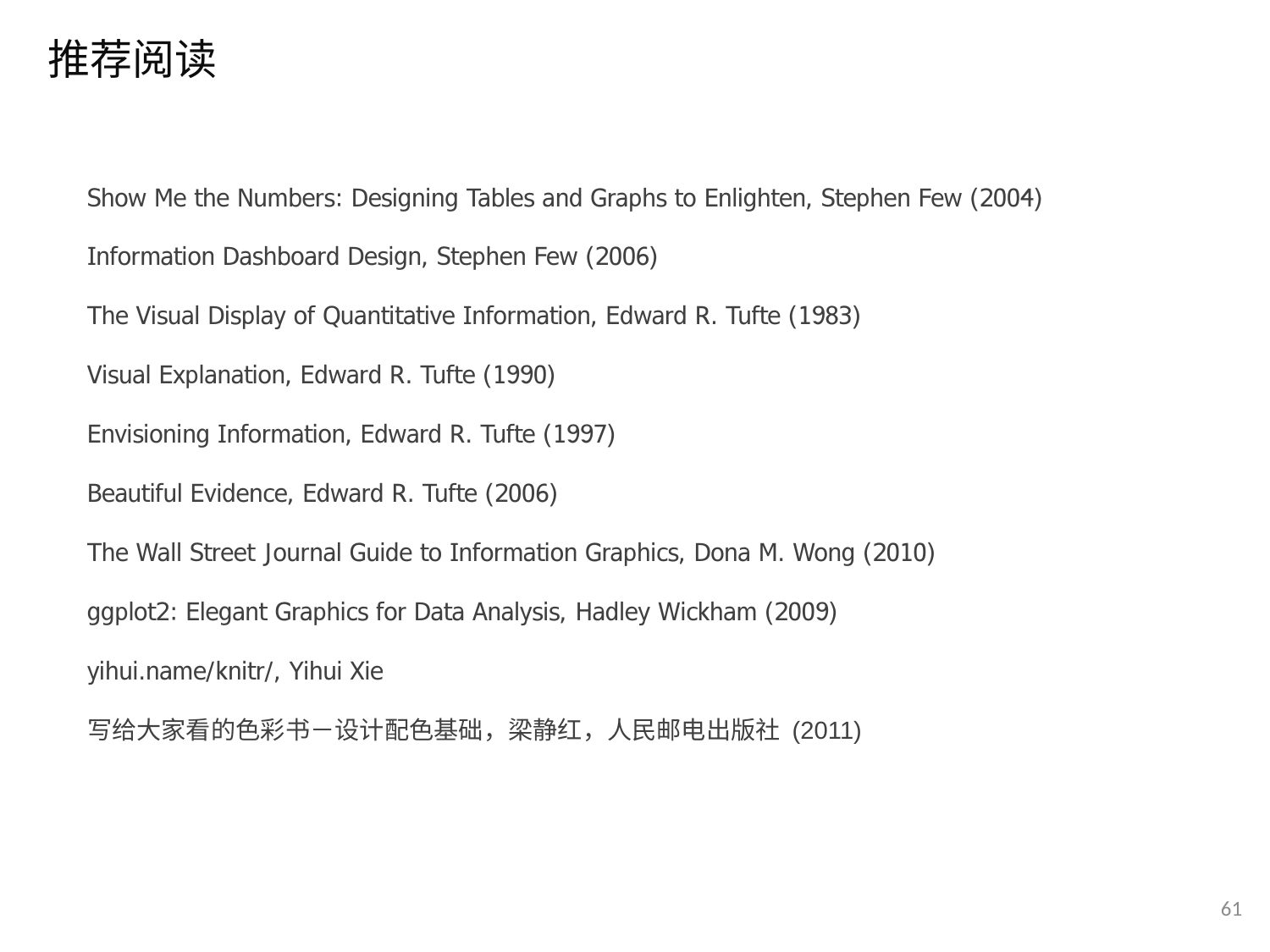

推荐阅读
Show Me the Numbers: Designing Tables and Graphs to Enlighten, Stephen Few (2004)
Information Dashboard Design, Stephen Few (2006)
The Visual Display of Quantitative Information, Edward R. Tufte (1983)
Visual Explanation, Edward R. Tufte (1990)
Envisioning Information, Edward R. Tufte (1997)
Beautiful Evidence, Edward R. Tufte (2006)
The Wall Street Journal Guide to Information Graphics, Dona M. Wong (2010)
ggplot2: Elegant Graphics for Data Analysis, Hadley Wickham (2009)
yihui.name/knitr/, Yihui Xie
写给大家看的色彩书－设计配色基础，梁静红，人民邮电出版社 (2011)
61